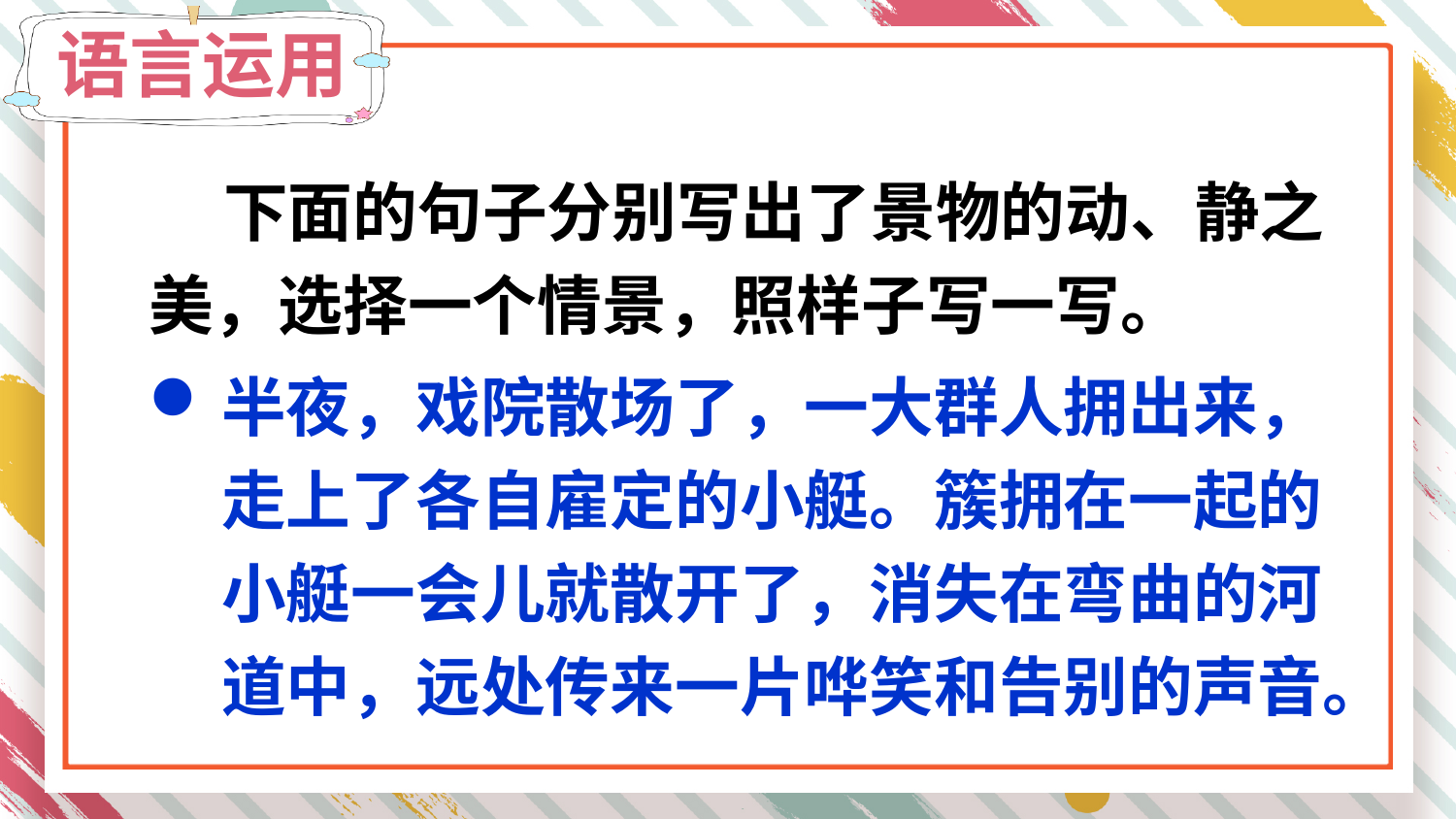

语言运用
    下面的句子分别写出了景物的动、静之美，选择一个情景，照样子写一写。
半夜，戏院散场了，一大群人拥出来，走上了各自雇定的小艇。簇拥在一起的小艇一会儿就散开了，消失在弯曲的河道中，远处传来一片哗笑和告别的声音。